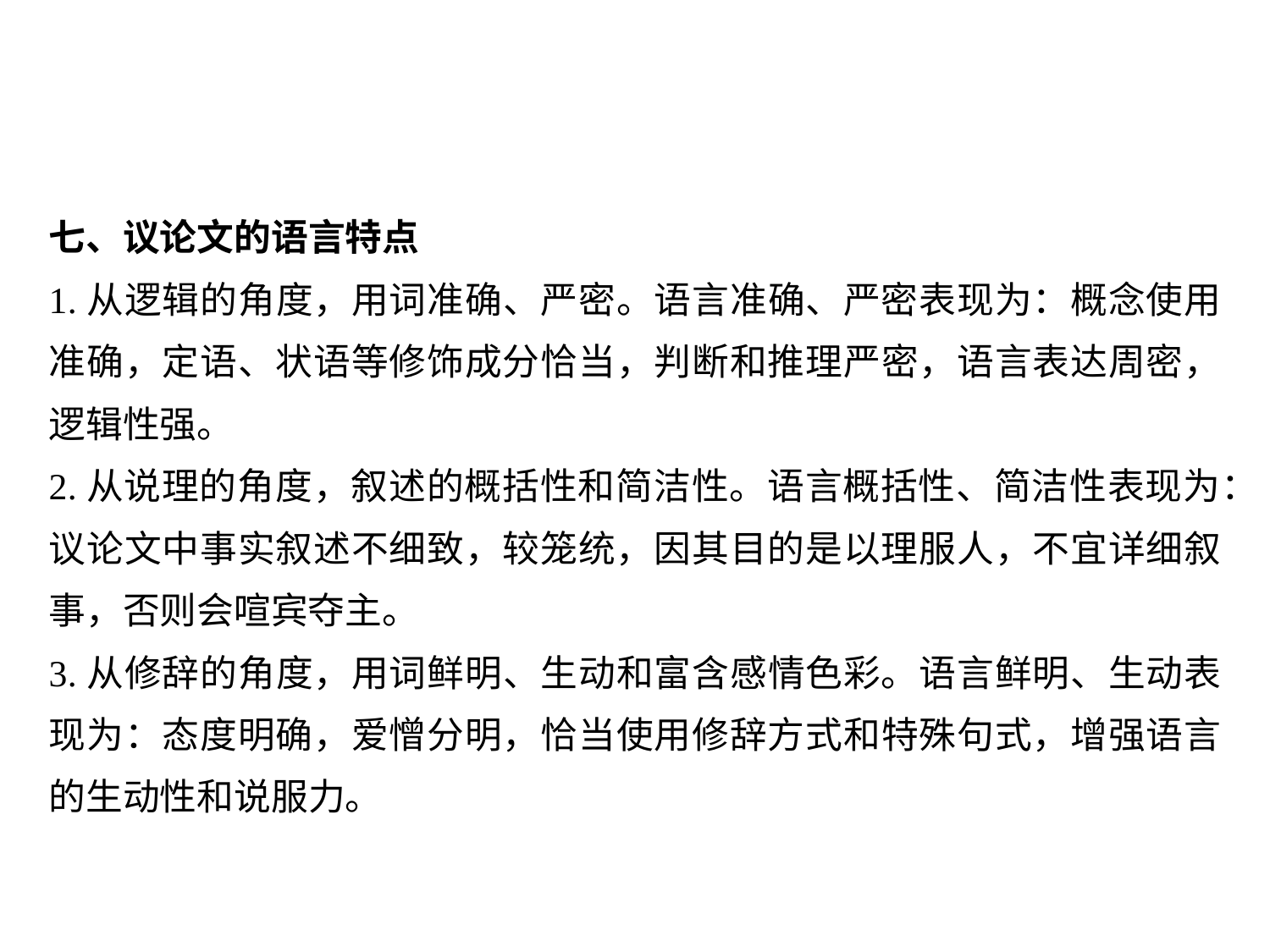

七、议论文的语言特点
1.从逻辑的角度，用词准确、严密。语言准确、严密表现为：概念使用准确，定语、状语等修饰成分恰当，判断和推理严密，语言表达周密，逻辑性强。
2.从说理的角度，叙述的概括性和简洁性。语言概括性、简洁性表现为：议论文中事实叙述不细致，较笼统，因其目的是以理服人，不宜详细叙事，否则会喧宾夺主。
3.从修辞的角度，用词鲜明、生动和富含感情色彩。语言鲜明、生动表现为：态度明确，爱憎分明，恰当使用修辞方式和特殊句式，增强语言的生动性和说服力。